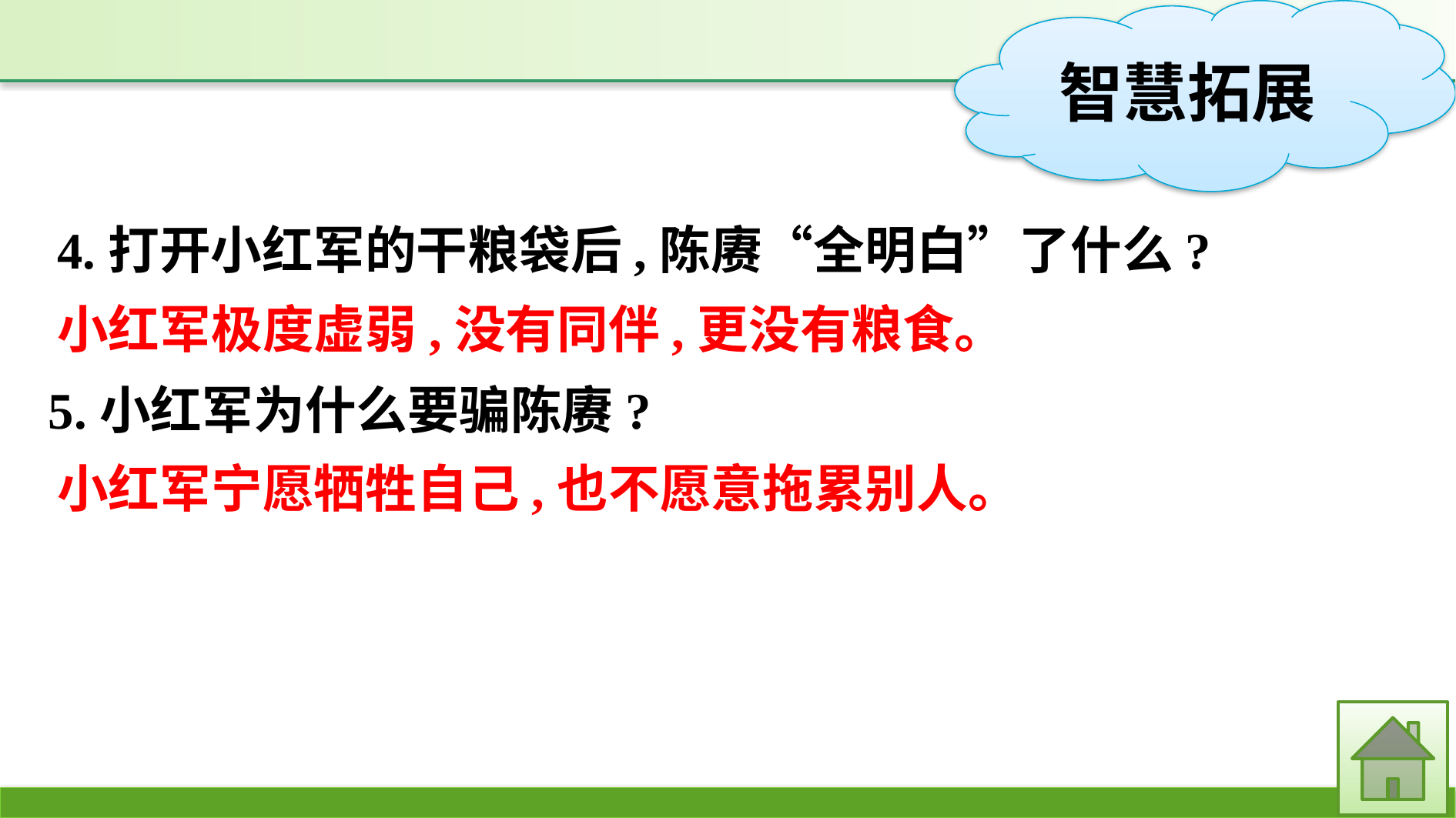

4.打开小红军的干粮袋后,陈赓“全明白”了什么?
小红军极度虚弱,没有同伴,更没有粮食。
5.小红军为什么要骗陈赓?
小红军宁愿牺牲自己,也不愿意拖累别人。